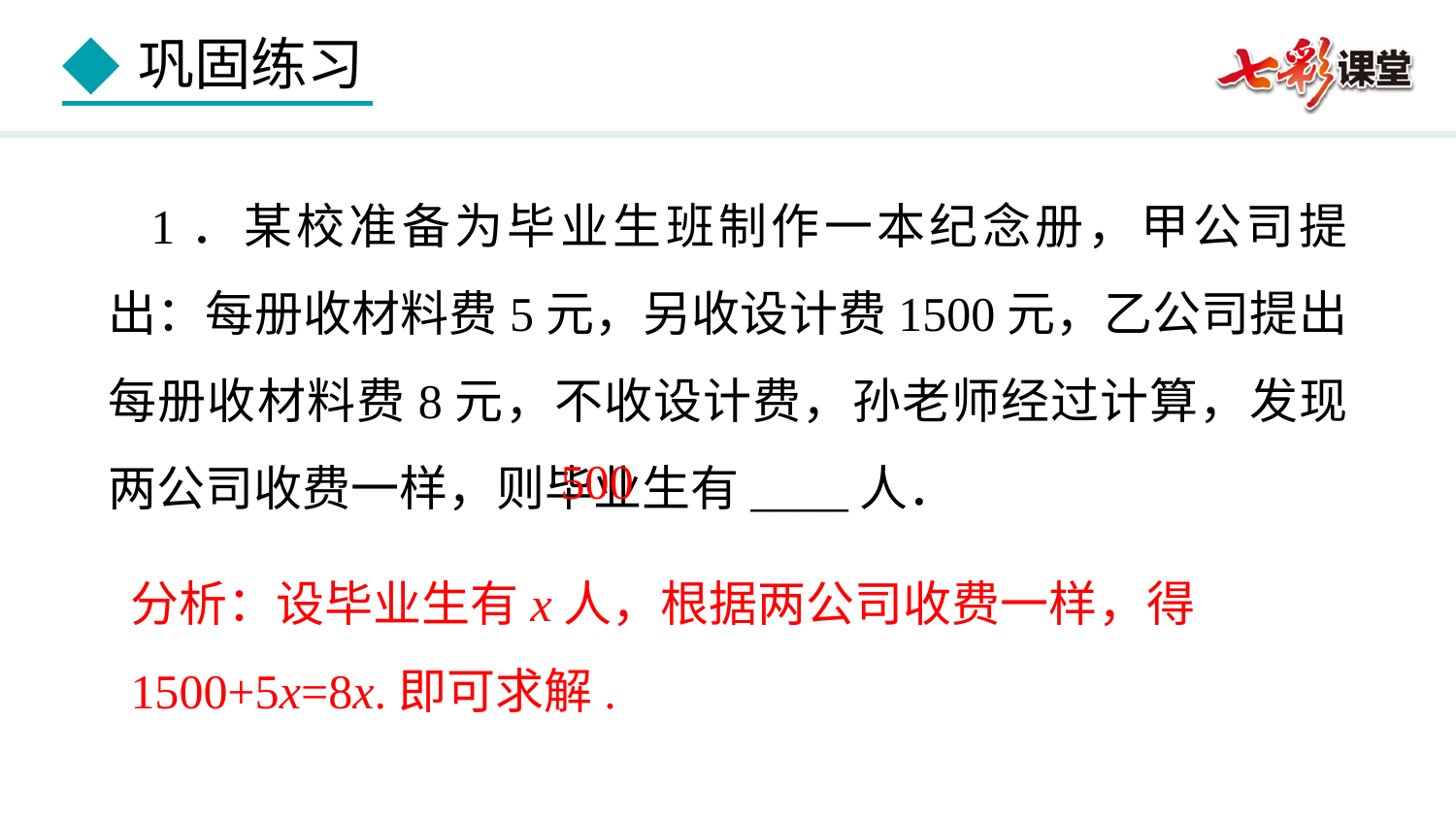

1．某校准备为毕业生班制作一本纪念册，甲公司提出：每册收材料费5元，另收设计费1500元，乙公司提出每册收材料费8元，不收设计费，孙老师经过计算，发现两公司收费一样，则毕业生有____人．
500
分析：设毕业生有x人，根据两公司收费一样，得
1500+5x=8x.即可求解.